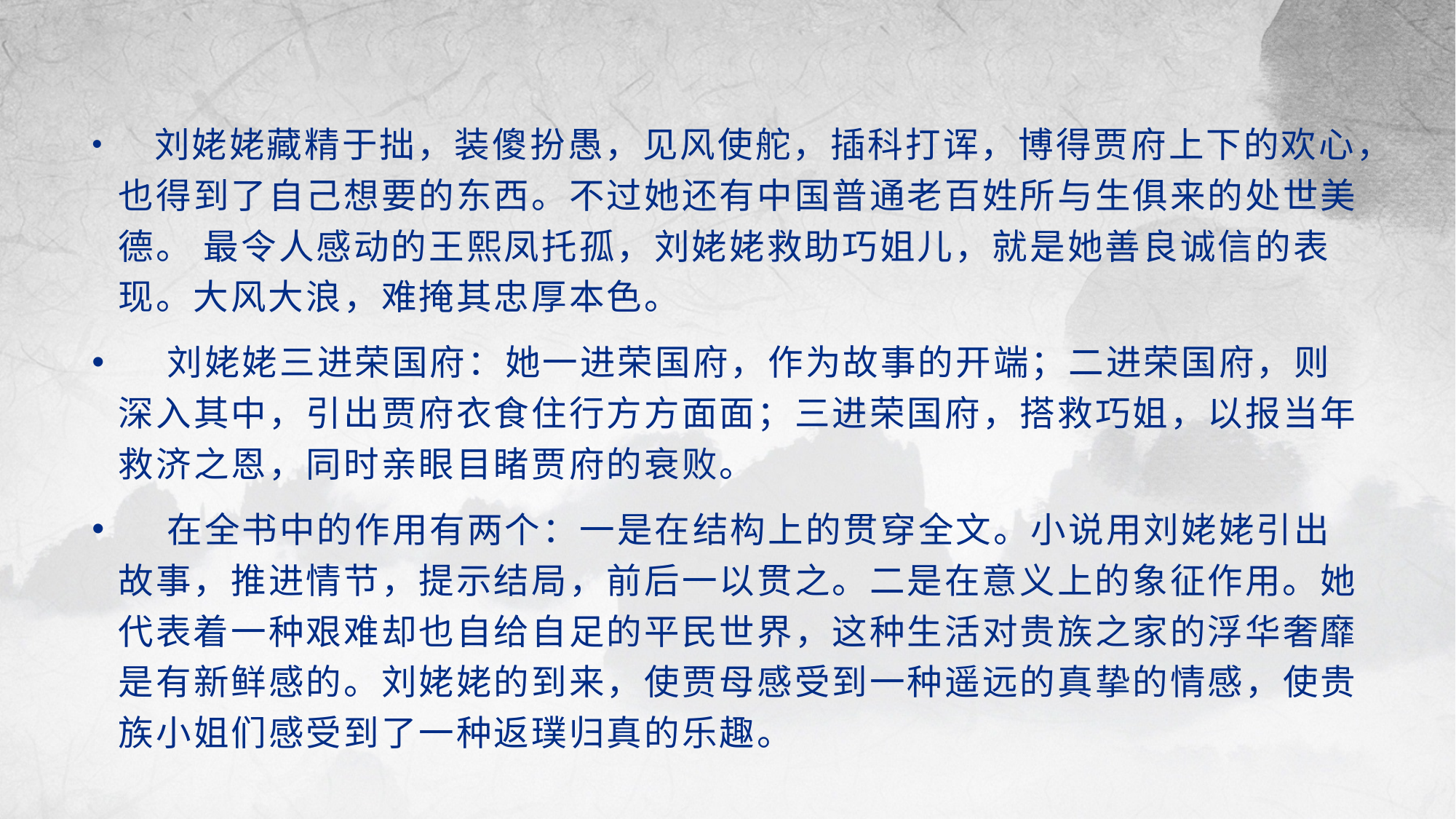

刘姥姥藏精于拙，装傻扮愚，见风使舵，插科打诨，博得贾府上下的欢心，也得到了自己想要的东西。不过她还有中国普通老百姓所与生俱来的处世美德。 最令人感动的王熙凤托孤，刘姥姥救助巧姐儿，就是她善良诚信的表现。大风大浪，难掩其忠厚本色。
    刘姥姥三进荣国府：她一进荣国府，作为故事的开端；二进荣国府，则深入其中，引出贾府衣食住行方方面面；三进荣国府，搭救巧姐，以报当年救济之恩，同时亲眼目睹贾府的衰败。
    在全书中的作用有两个：一是在结构上的贯穿全文。小说用刘姥姥引出故事，推进情节，提示结局，前后一以贯之。二是在意义上的象征作用。她代表着一种艰难却也自给自足的平民世界，这种生活对贵族之家的浮华奢靡是有新鲜感的。刘姥姥的到来，使贾母感受到一种遥远的真挚的情感，使贵族小姐们感受到了一种返璞归真的乐趣。